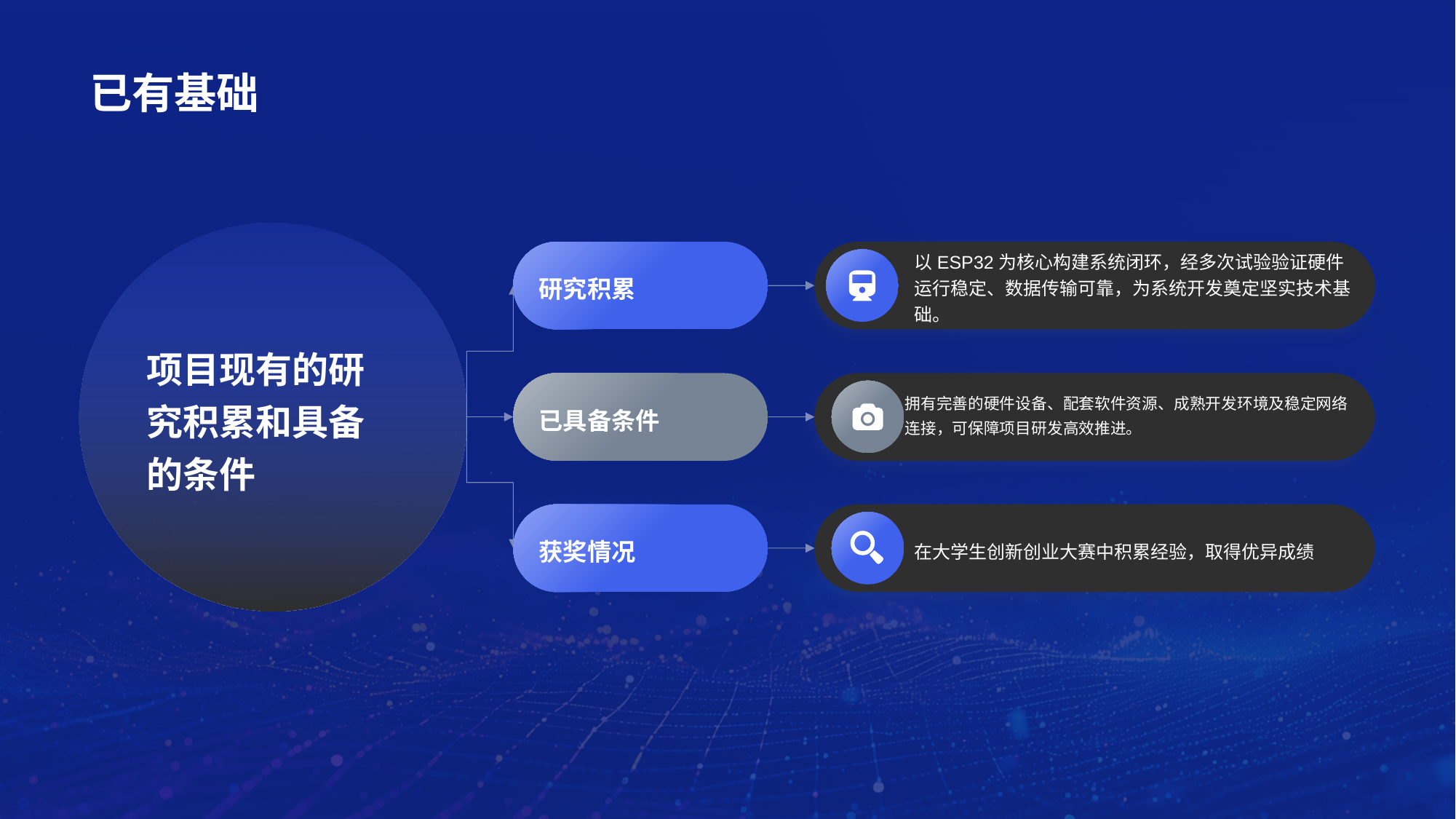

# 已有基础
项目现有的研究积累和具备的条件

研究积累

以ESP32为核心构建系统闭环，经多次试验验证硬件运行稳定、数据传输可靠，为系统开发奠定坚实技术基础。

已具备条件

拥有完善的硬件设备、配套软件资源、成熟开发环境及稳定网络连接，可保障项目研发高效推进。

获奖情况

在大学生创新创业大赛中积累经验，取得优异成绩